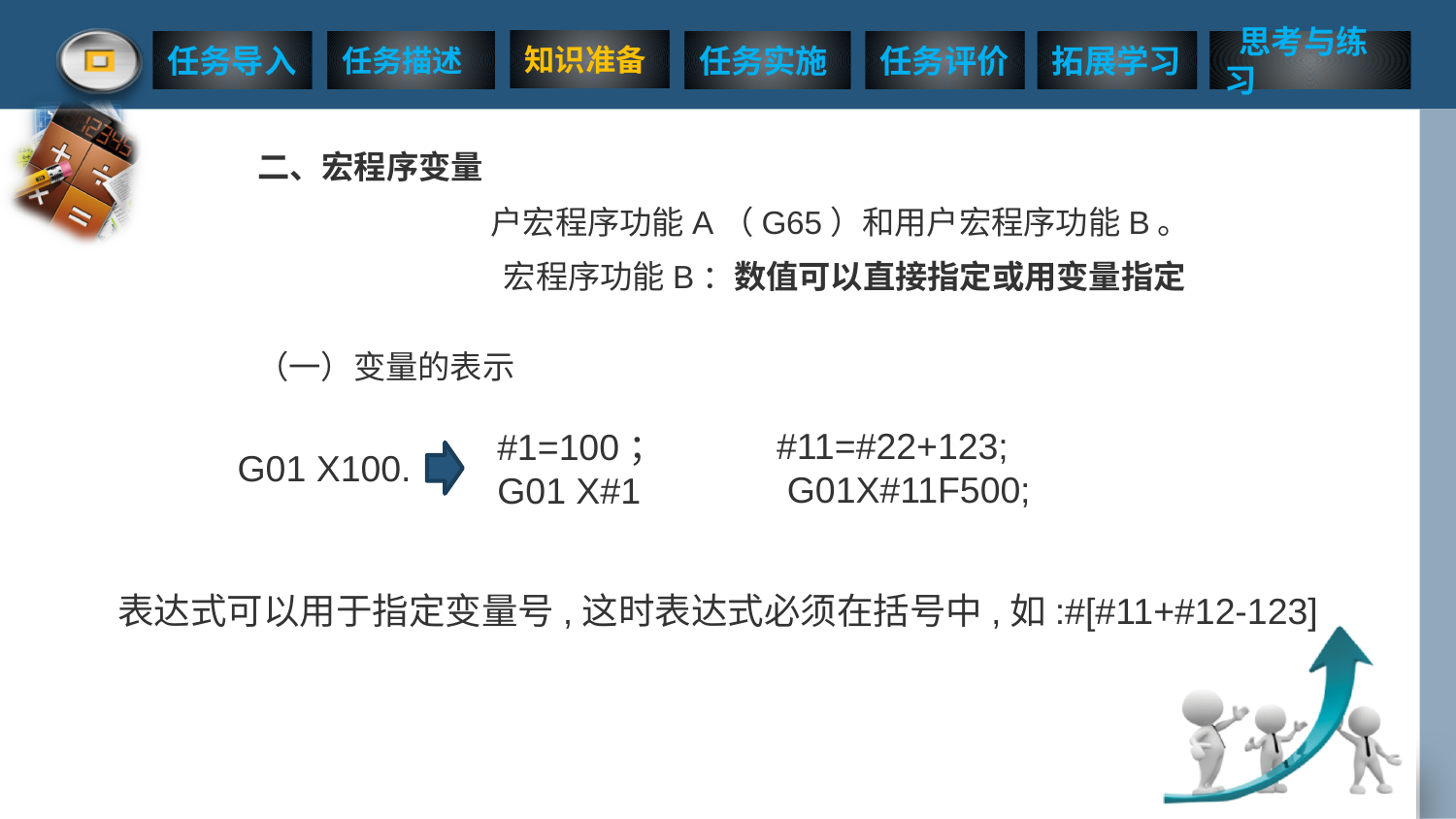

二、宏程序变量
户宏程序功能A（G65）和用户宏程序功能B。
宏程序功能B：数值可以直接指定或用变量指定
（一）变量的表示
#11=#22+123;
 G01X#11F500;
#1=100；
G01 X#1
G01 X100.

表达式可以用于指定变量号,这时表达式必须在括号中,如:#[#11+#12-123]